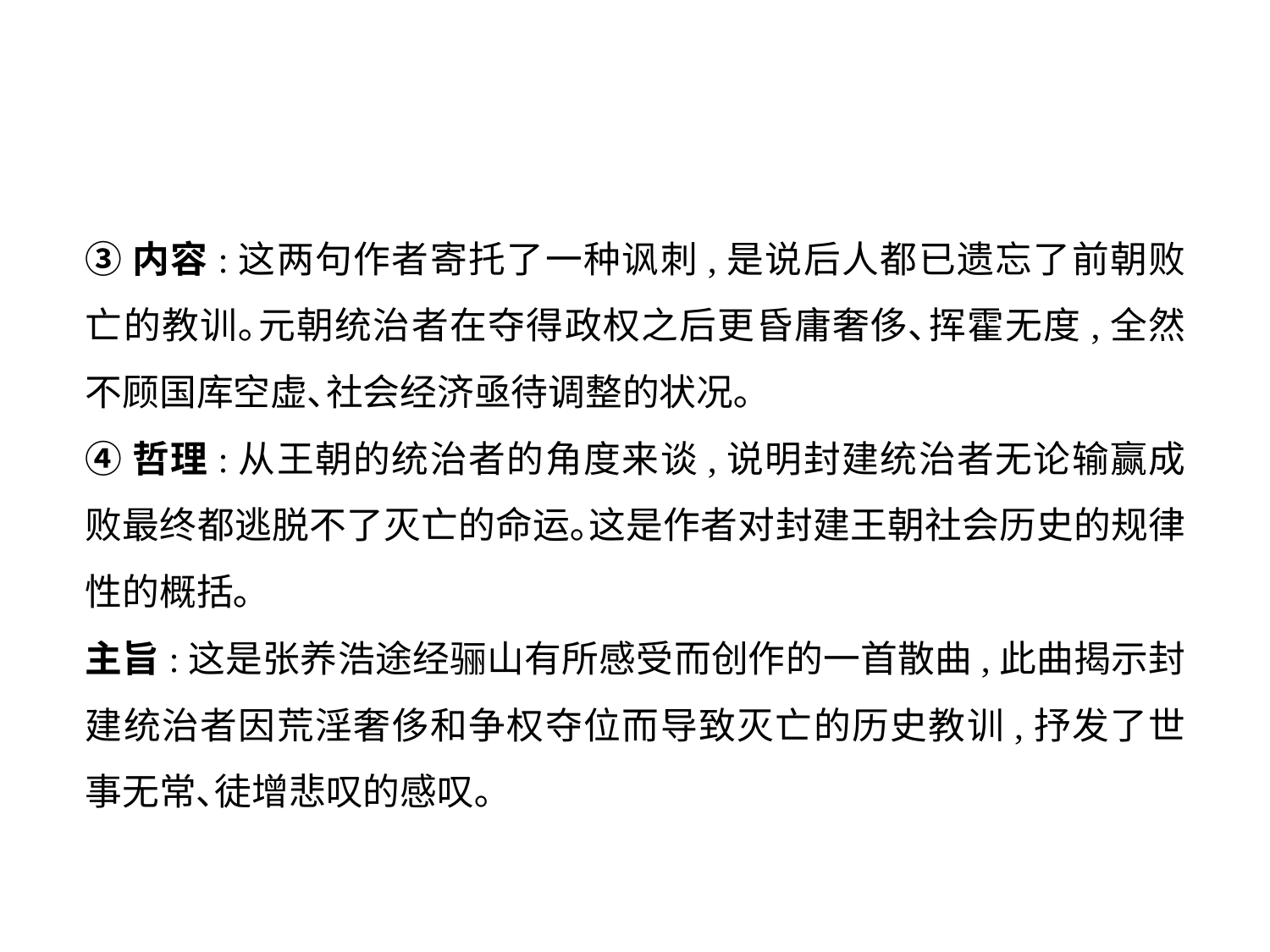

③内容:这两句作者寄托了一种讽刺,是说后人都已遗忘了前朝败亡的教训｡元朝统治者在夺得政权之后更昏庸奢侈､挥霍无度,全然不顾国库空虚､社会经济亟待调整的状况｡
④哲理:从王朝的统治者的角度来谈,说明封建统治者无论输赢成败最终都逃脱不了灭亡的命运｡这是作者对封建王朝社会历史的规律性的概括｡
主旨:这是张养浩途经骊山有所感受而创作的一首散曲,此曲揭示封建统治者因荒淫奢侈和争权夺位而导致灭亡的历史教训,抒发了世事无常､徒增悲叹的感叹｡